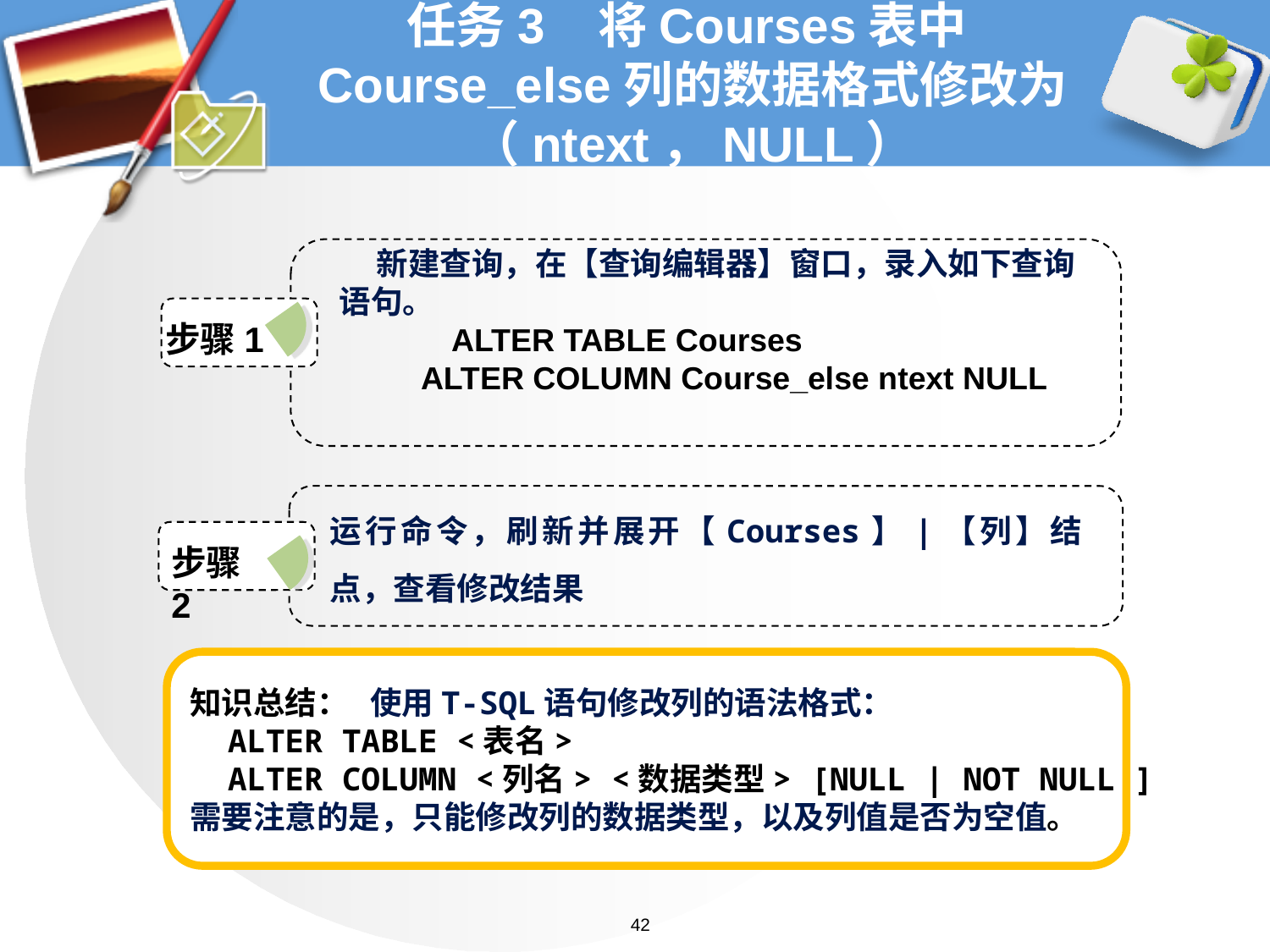

# 任务3   将Courses表中Course_else列的数据格式修改为（ntext，NULL）
新建查询，在【查询编辑器】窗口，录入如下查询语句。
     ALTER TABLE Courses
     ALTER COLUMN Course_else ntext NULL

步骤1
运行命令，刷新并展开【Courses】|【列】结点，查看修改结果

步骤2

知识总结：   使用T-SQL语句修改列的语法格式：
  ALTER TABLE <表名>
  ALTER COLUMN <列名> <数据类型> [NULL | NOT NULL ]
需要注意的是，只能修改列的数据类型，以及列值是否为空值。
42